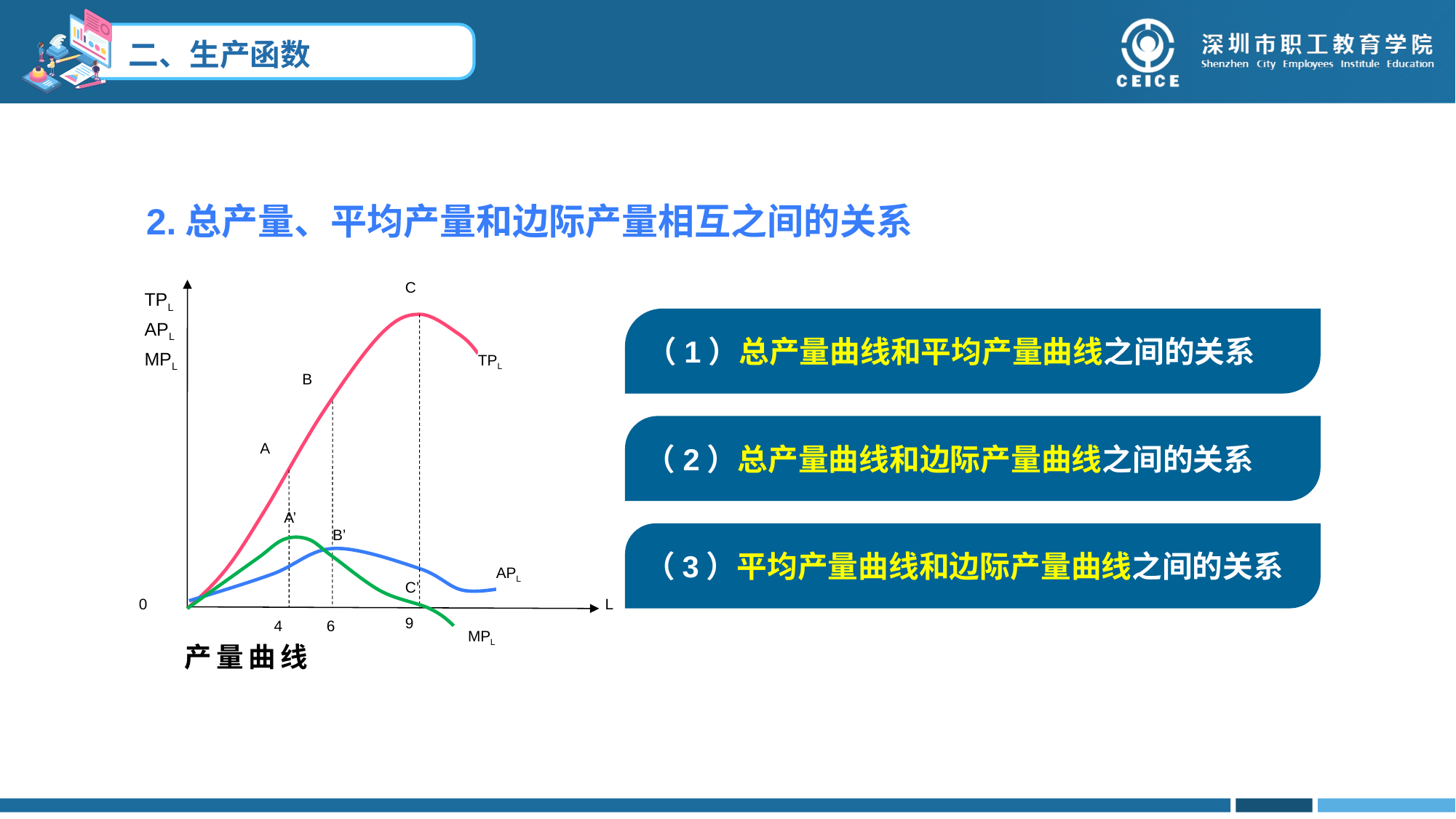

# 二、生产函数
2.总产量、平均产量和边际产量相互之间的关系
C

TPL
APL
MPL
TPL

B
A
A’
B’
APL

C’
0
L
9
4
6
MPL

产量曲线
（1）总产量曲线和平均产量曲线之间的关系
（2）总产量曲线和边际产量曲线之间的关系
（3）平均产量曲线和边际产量曲线之间的关系